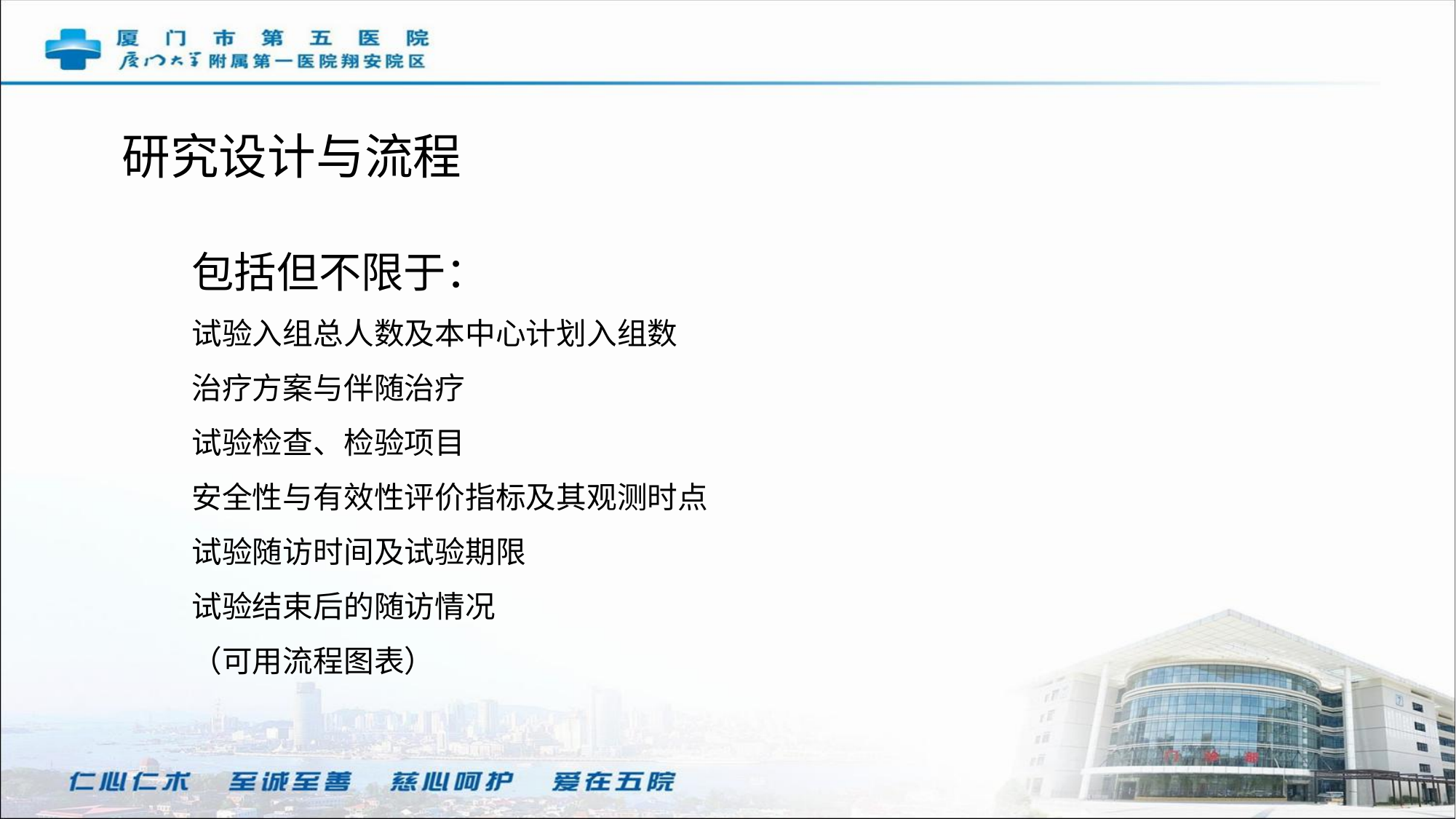

研究设计与流程
包括但不限于：
试验入组总人数及本中心计划入组数
治疗方案与伴随治疗
试验检查、检验项目
安全性与有效性评价指标及其观测时点
试验随访时间及试验期限
试验结束后的随访情况
（可用流程图表）